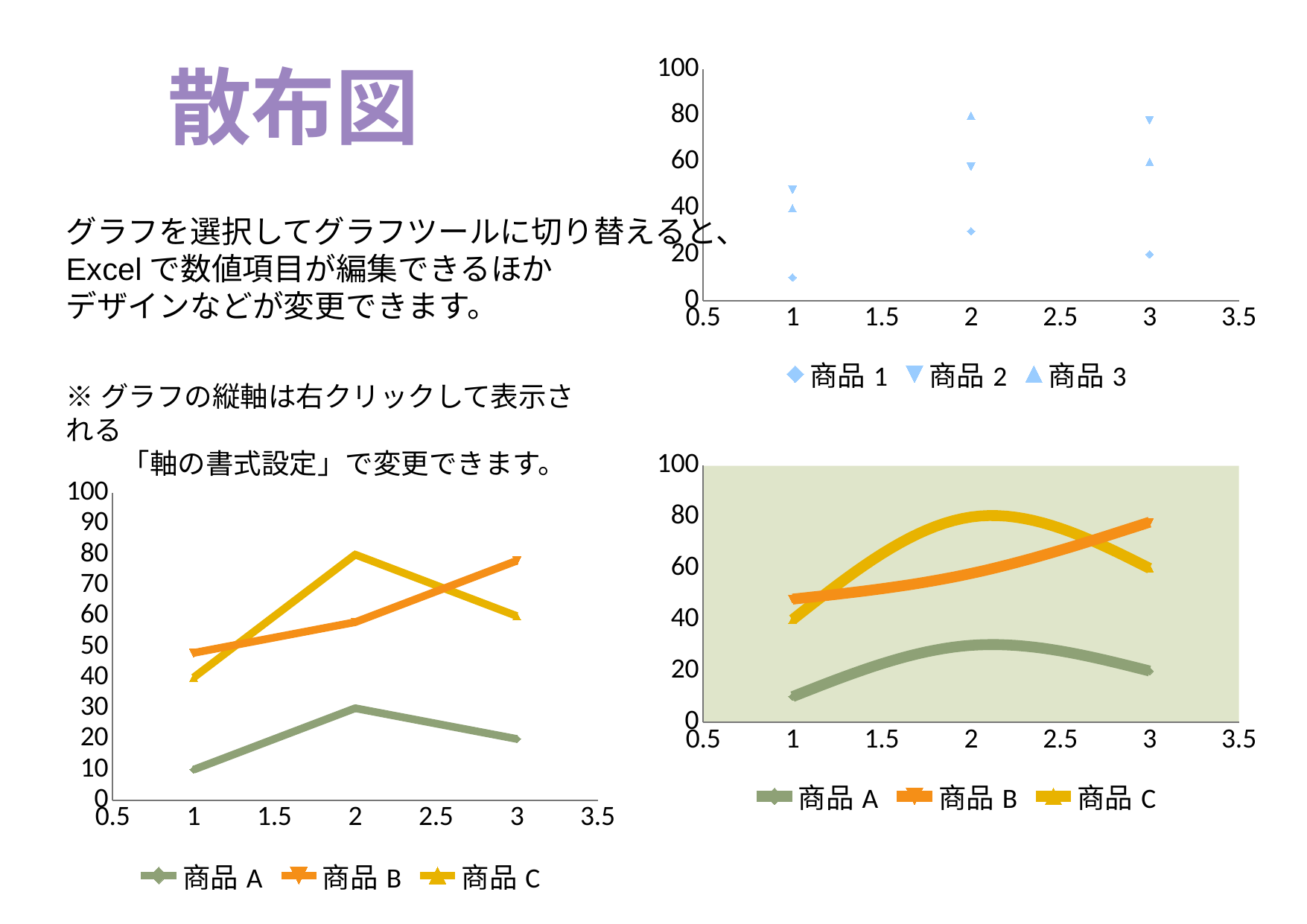

散布図

### Chart

| Category | 商品1 | 商品2 | 商品3 |
|---|---|---|---|
グラフを選択してグラフツールに切り替えると、
Excelで数値項目が編集できるほか
デザインなどが変更できます。
※グラフの縦軸は右クリックして表示される
　　「軸の書式設定」で変更できます。

### Chart

| Category | 商品A | 商品B | 商品C |
|---|---|---|---|

### Chart

| Category | 商品A | 商品B | 商品C |
|---|---|---|---|